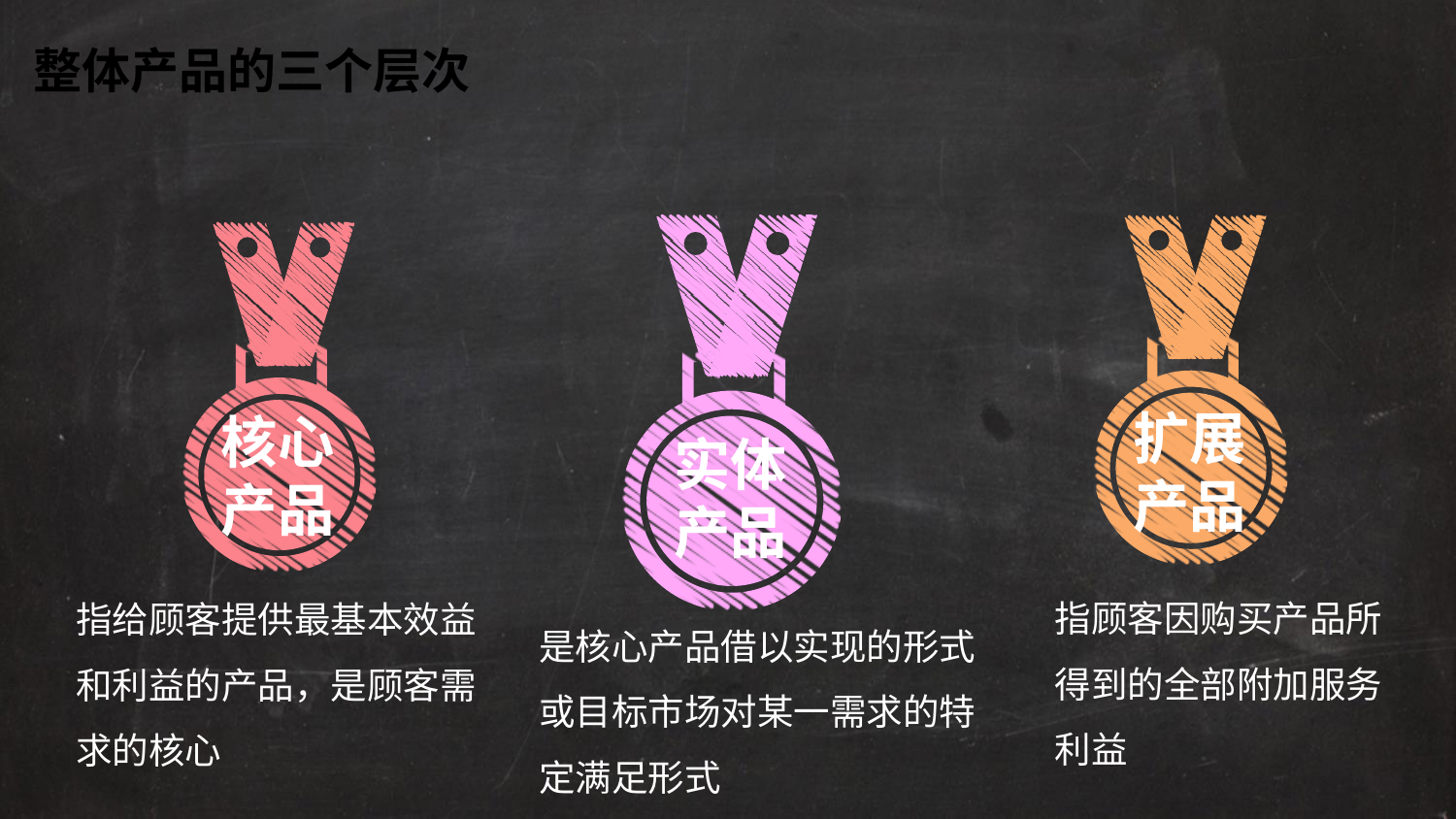

整体产品的三个层次

实体
产品

扩展
产品

核心
产品
指顾客因购买产品所得到的全部附加服务利益
指给顾客提供最基本效益和利益的产品，是顾客需求的核心
是核心产品借以实现的形式或目标市场对某一需求的特定满足形式